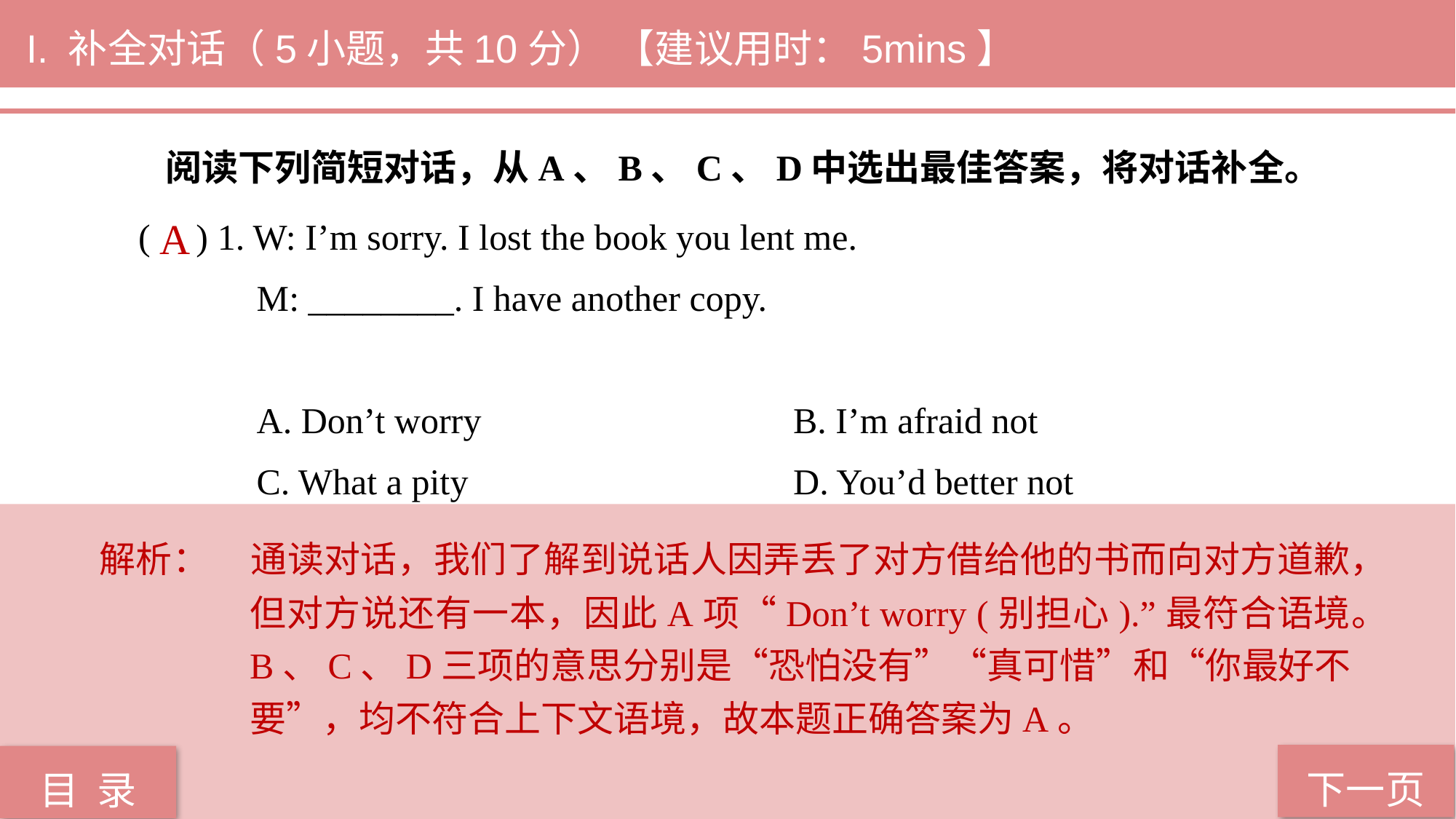

I. 补全对话（5小题，共10分） 【建议用时：5mins】
阅读下列简短对话，从A、B、C、D中选出最佳答案，将对话补全。
(     ) 1. W: I’m sorry. I lost the book you lent me.
             M: ________. I have another copy.

             A. Don’t worry 			B. I’m afraid not
             C. What a pity 			D. You’d better not
A
解析：	通读对话，我们了解到说话人因弄丢了对方借给他的书而向对方道歉，但对方说还有一本，因此A项“Don’t worry (别担心).”最符合语境。B、C、D三项的意思分别是“恐怕没有”“真可惜”和“你最好不要”，均不符合上下文语境，故本题正确答案为A。